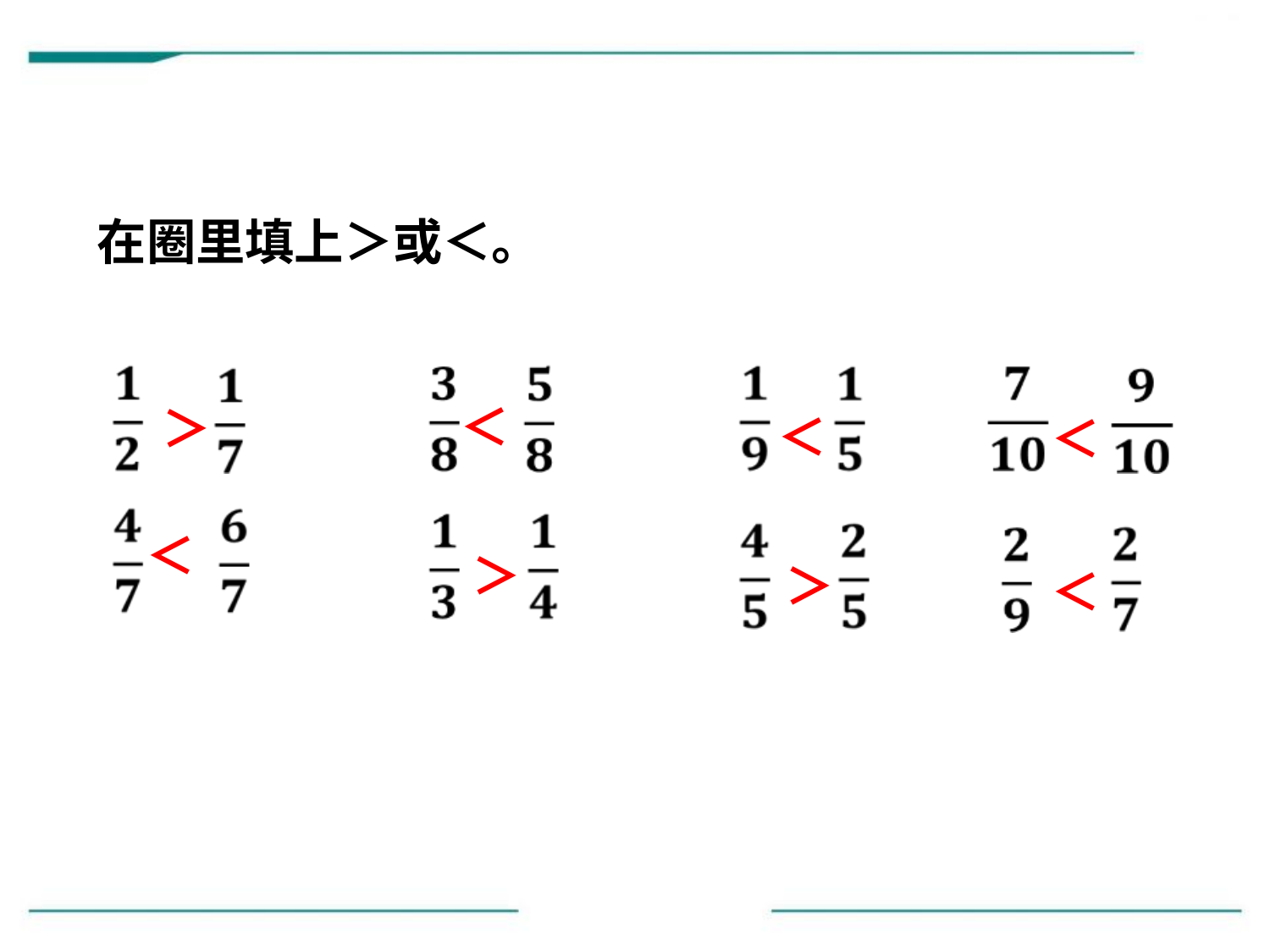

在圈里填上＞或＜。

＜
＞

＜

＜

＜

＞

＞
＜